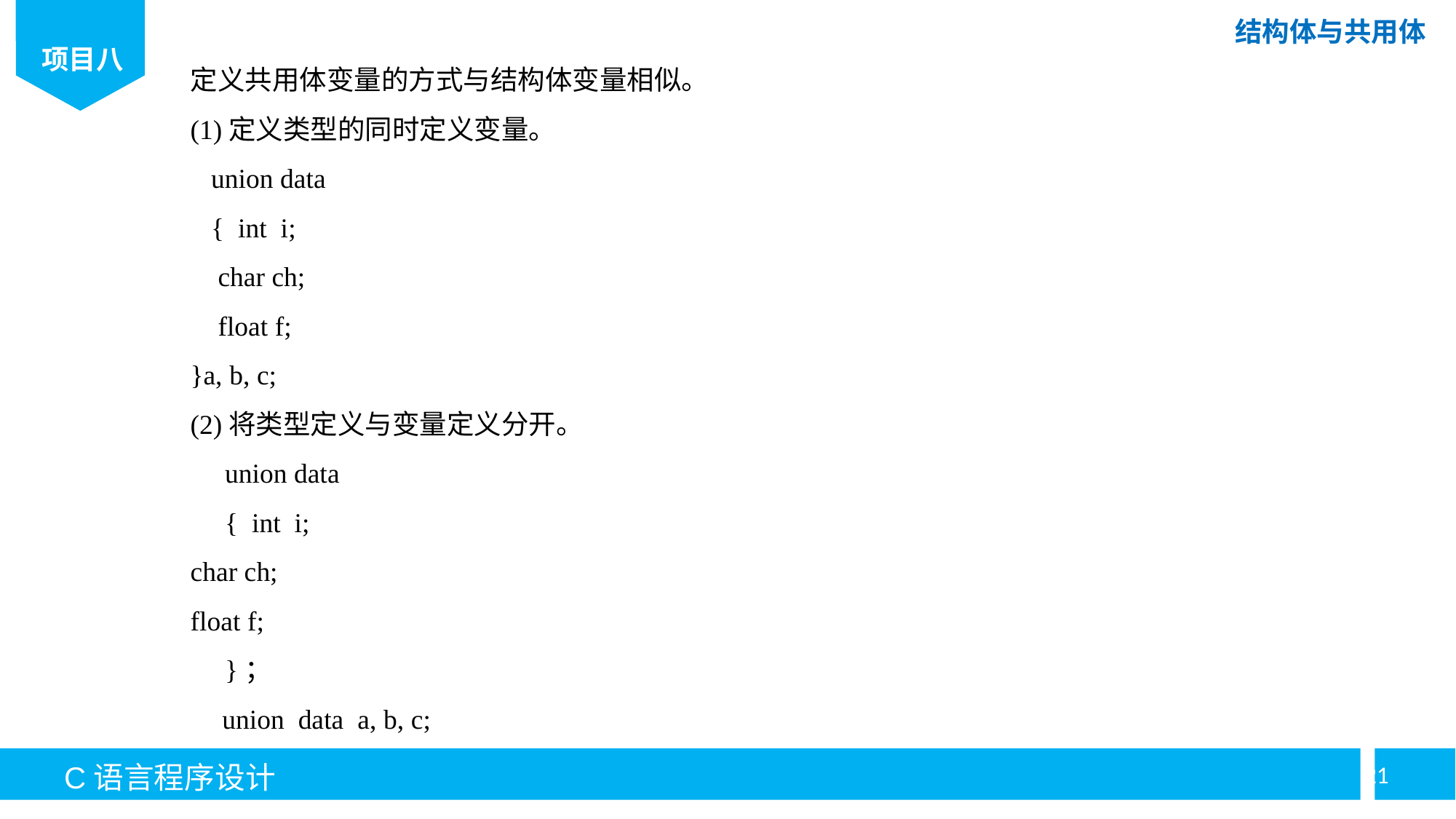

定义共用体变量的方式与结构体变量相似。
(1)定义类型的同时定义变量。
   union data
   {  int  i;
    char ch;
    float f;
}a, b, c;
(2)将类型定义与变量定义分开。
     union data
     {  int  i;
char ch;
float f;
     }；
union  data  a, b, c;